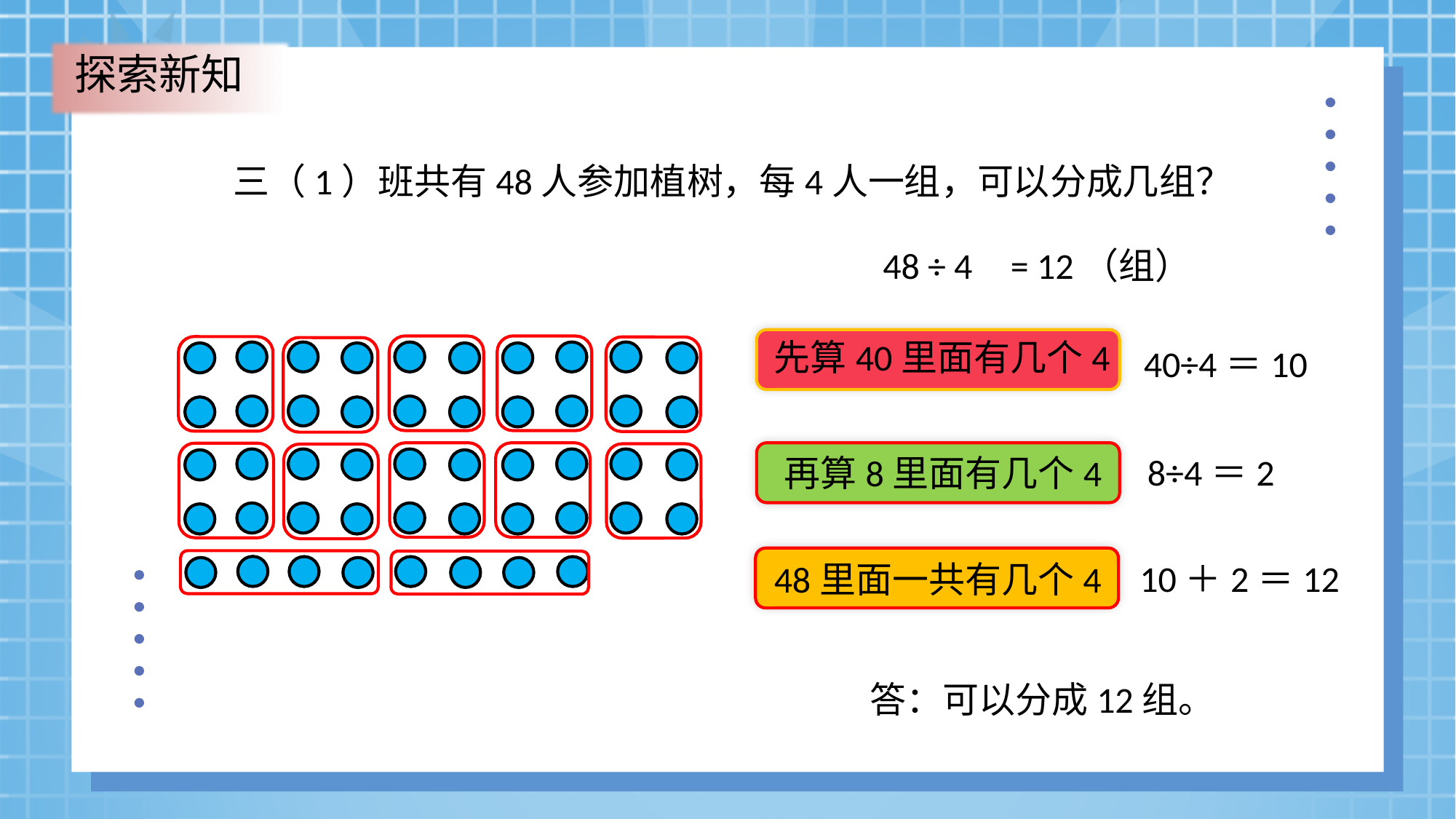

探索新知
三（1）班共有48人参加植树，每4人一组，可以分成几组？
48 ÷ 4
= 12（组）
先算40里面有几个4

40÷4＝10

再算8里面有几个4

8÷4＝2

48里面一共有几个4
10＋2＝12

答：可以分成12组。